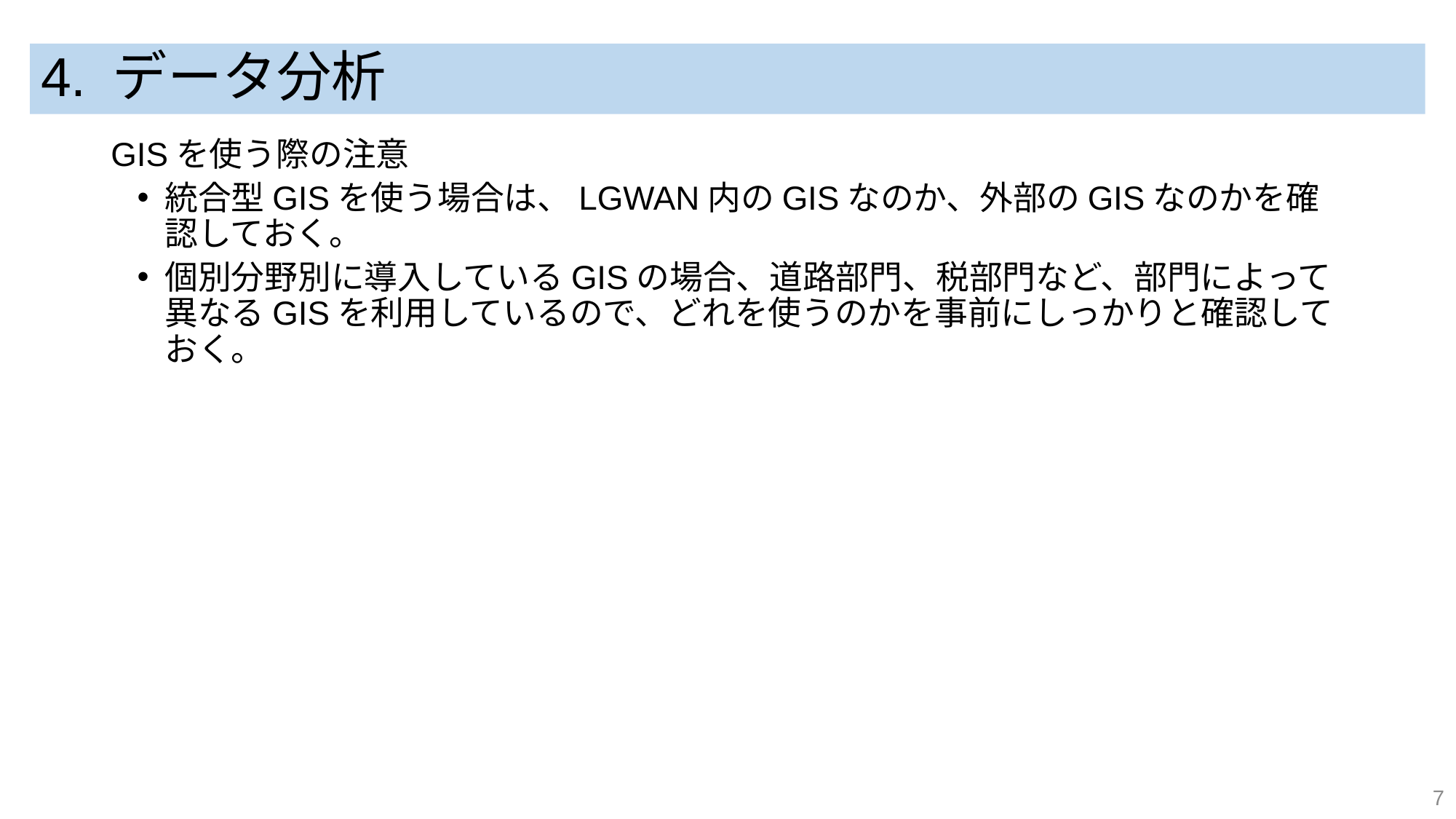

# 4. データ分析
GISを使う際の注意
統合型GISを使う場合は、LGWAN内のGISなのか、外部のGISなのかを確認しておく。
個別分野別に導入しているGISの場合、道路部門、税部門など、部門によって異なるGISを利用しているので、どれを使うのかを事前にしっかりと確認しておく。
7